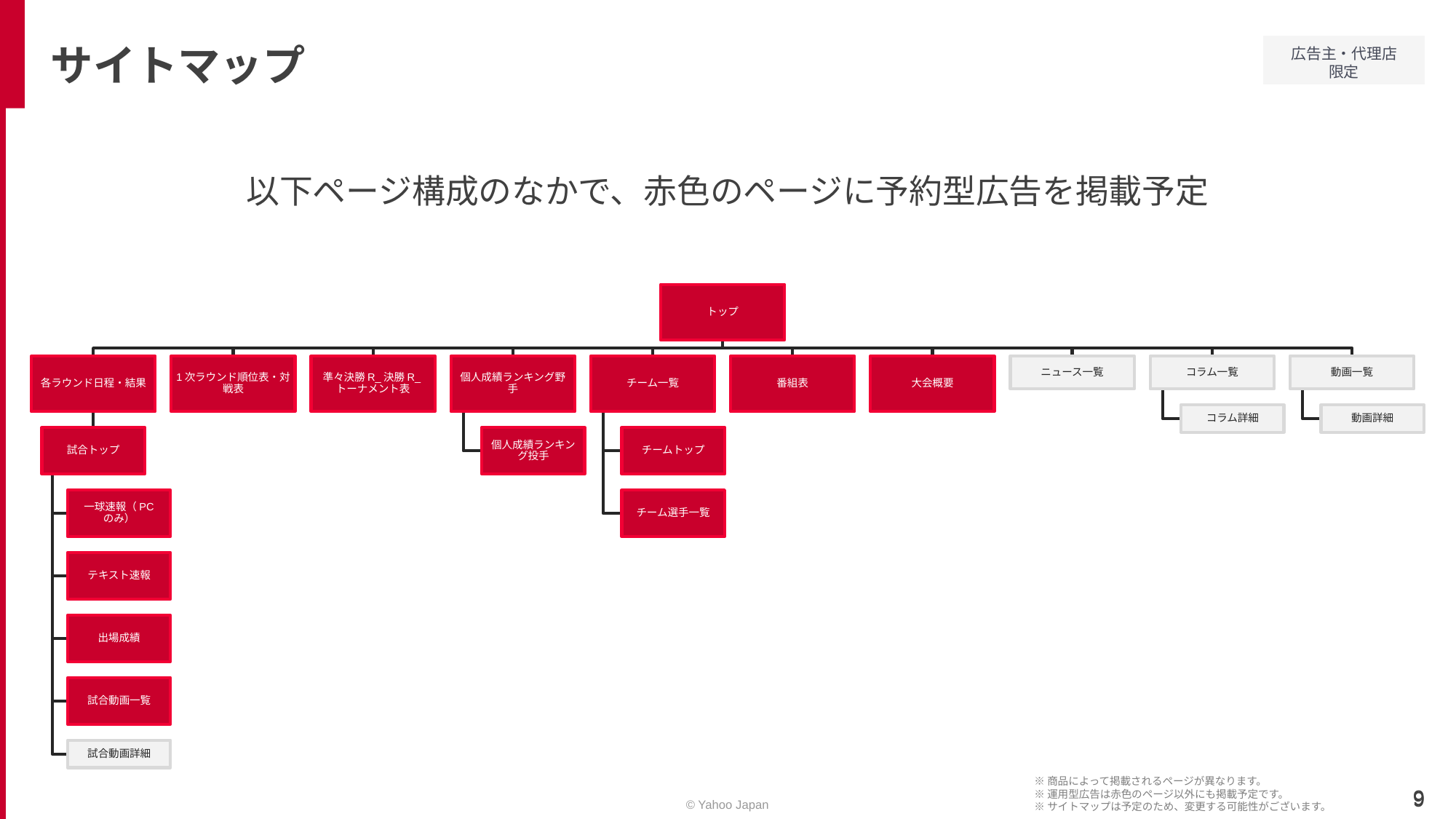

サイトマップ
以下ページ構成のなかで、赤色のページに予約型広告を掲載予定
トップ
各ラウンド日程・結果
試合トップ
一球速報（PC
のみ）
テキスト速報
出場成績
試合動画一覧
試合動画詳細
1次ラウンド順位表・対戦表
準々決勝R_決勝R_トーナメント表
個人成績ランキング野手
個人成績ランキング投手
チーム一覧
チームトップ
チーム選手一覧
番組表
大会概要
ニュース一覧
コラム一覧
コラム詳細
動画一覧
動画詳細
※商品によって掲載されるページが異なります。
※運用型広告は赤色のページ以外にも掲載予定です。
※サイトマップは予定のため、変更する可能性がございます。
9
9